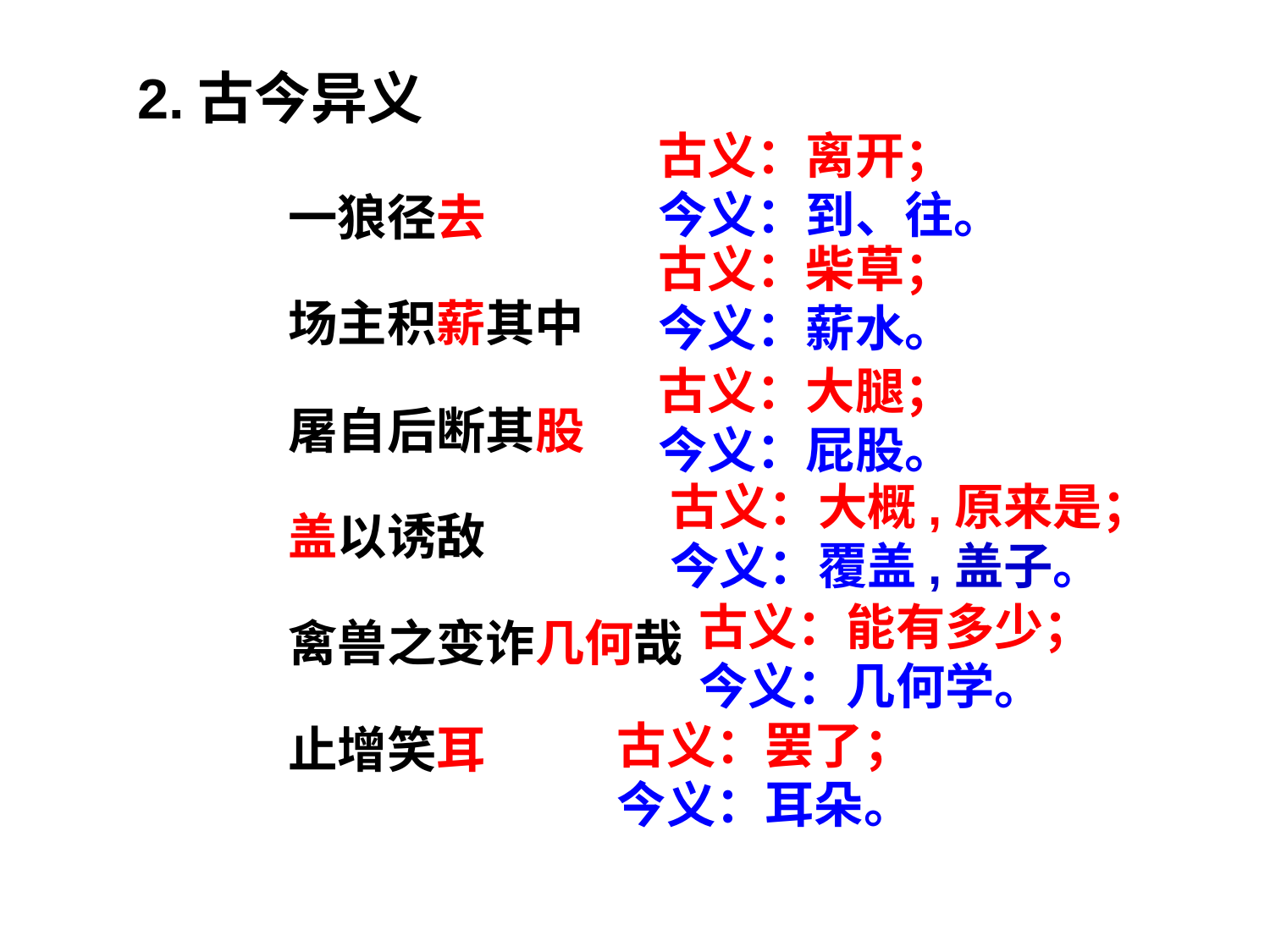

2.古今异义
古义：离开；
今义：到、往。
一狼径去
场主积薪其中
屠自后断其股
盖以诱敌
禽兽之变诈几何哉
止增笑耳
古义：柴草；
今义：薪水。
古义：大腿；
今义：屁股。
古义：大概,原来是；
今义：覆盖,盖子。
古义：能有多少；
今义：几何学。
古义：罢了；
今义：耳朵。